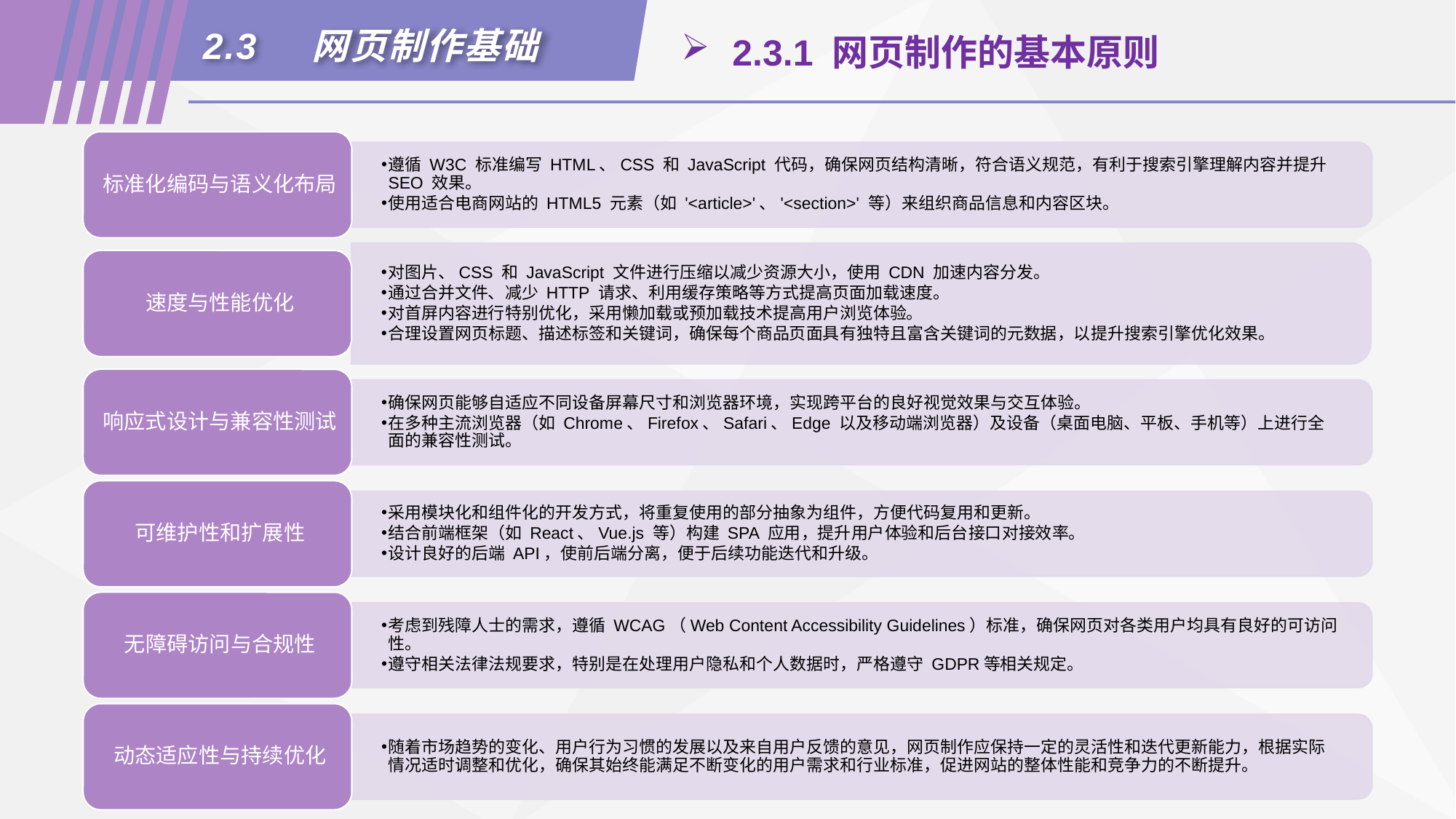

2.3	网页制作基础
 2.3.1 网页制作的基本原则
遵循 W3C 标准编写 HTML、CSS 和 JavaScript 代码，确保网页结构清晰，符合语义规范，有利于搜索引擎理解内容并提升 SEO 效果。
使用适合电商网站的 HTML5 元素（如 '<article>'、'<section>' 等）来组织商品信息和内容区块。
标准化编码与语义化布局
对图片、CSS 和 JavaScript 文件进行压缩以减少资源大小，使用 CDN 加速内容分发。
通过合并文件、减少 HTTP 请求、利用缓存策略等方式提高页面加载速度。
对首屏内容进行特别优化，采用懒加载或预加载技术提高用户浏览体验。
合理设置网页标题、描述标签和关键词，确保每个商品页面具有独特且富含关键词的元数据，以提升搜索引擎优化效果。
速度与性能优化
确保网页能够自适应不同设备屏幕尺寸和浏览器环境，实现跨平台的良好视觉效果与交互体验。
在多种主流浏览器（如 Chrome、Firefox、Safari、Edge 以及移动端浏览器）及设备（桌面电脑、平板、手机等）上进行全面的兼容性测试。
响应式设计与兼容性测试
采用模块化和组件化的开发方式，将重复使用的部分抽象为组件，方便代码复用和更新。
结合前端框架（如 React、Vue.js 等）构建 SPA 应用，提升用户体验和后台接口对接效率。
设计良好的后端 API，使前后端分离，便于后续功能迭代和升级。
可维护性和扩展性
考虑到残障人士的需求，遵循 WCAG（Web Content Accessibility Guidelines）标准，确保网页对各类用户均具有良好的可访问性。
遵守相关法律法规要求，特别是在处理用户隐私和个人数据时，严格遵守 GDPR等相关规定。
无障碍访问与合规性
随着市场趋势的变化、用户行为习惯的发展以及来自用户反馈的意见，网页制作应保持一定的灵活性和迭代更新能力，根据实际情况适时调整和优化，确保其始终能满足不断变化的用户需求和行业标准，促进网站的整体性能和竞争力的不断提升。
动态适应性与持续优化